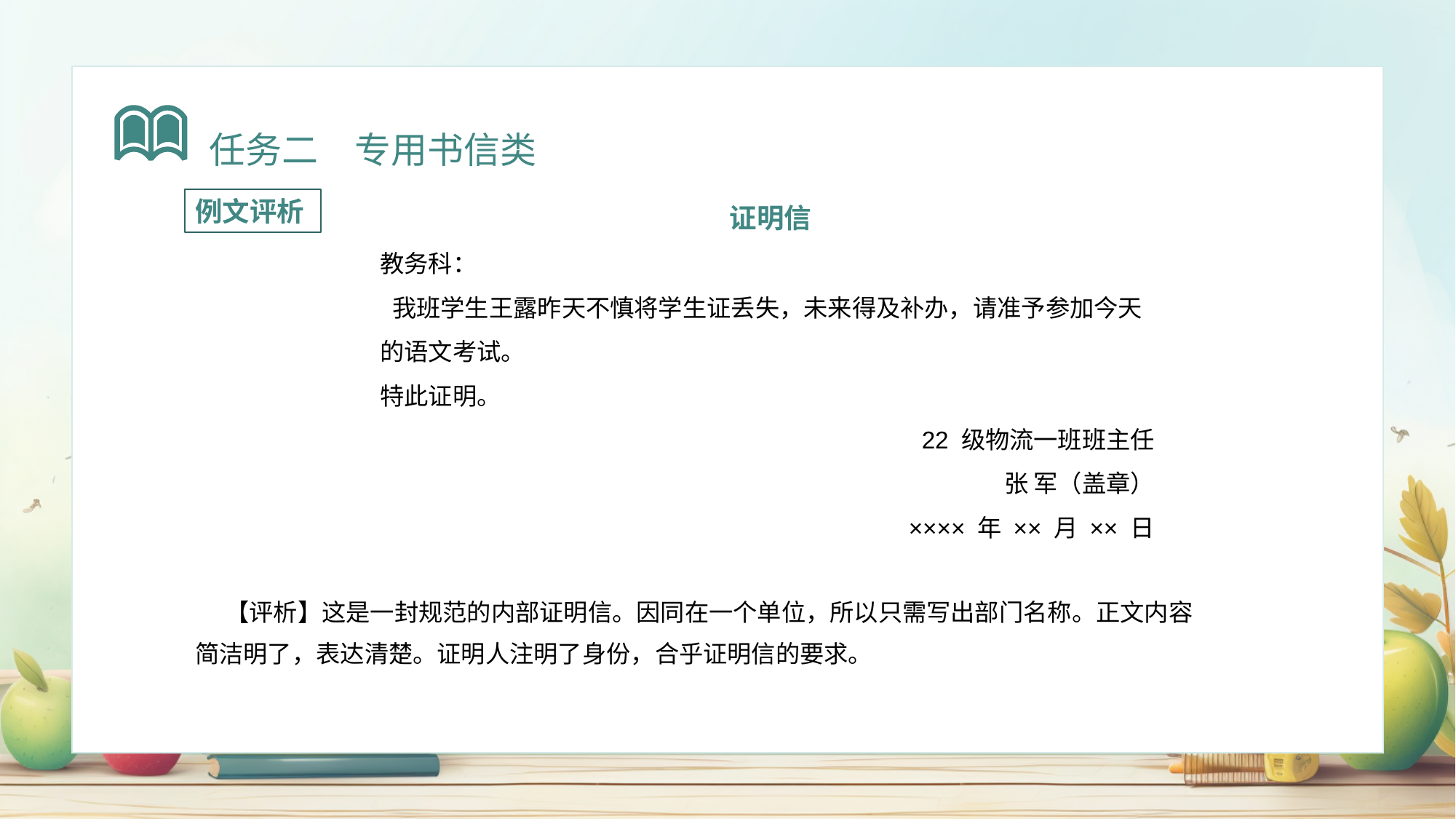

任务二　专用书信类

例文评析
证明信
教务科：
我班学生王露昨天不慎将学生证丢失，未来得及补办，请准予参加今天
的语文考试。
特此证明。
22 级物流一班班主任
张 军（盖章）
×××× 年 ×× 月 ×× 日
    【评析】这是一封规范的内部证明信。因同在一个单位，所以只需写出部门名称。正文内容简洁明了，表达清楚。证明人注明了身份，合乎证明信的要求。